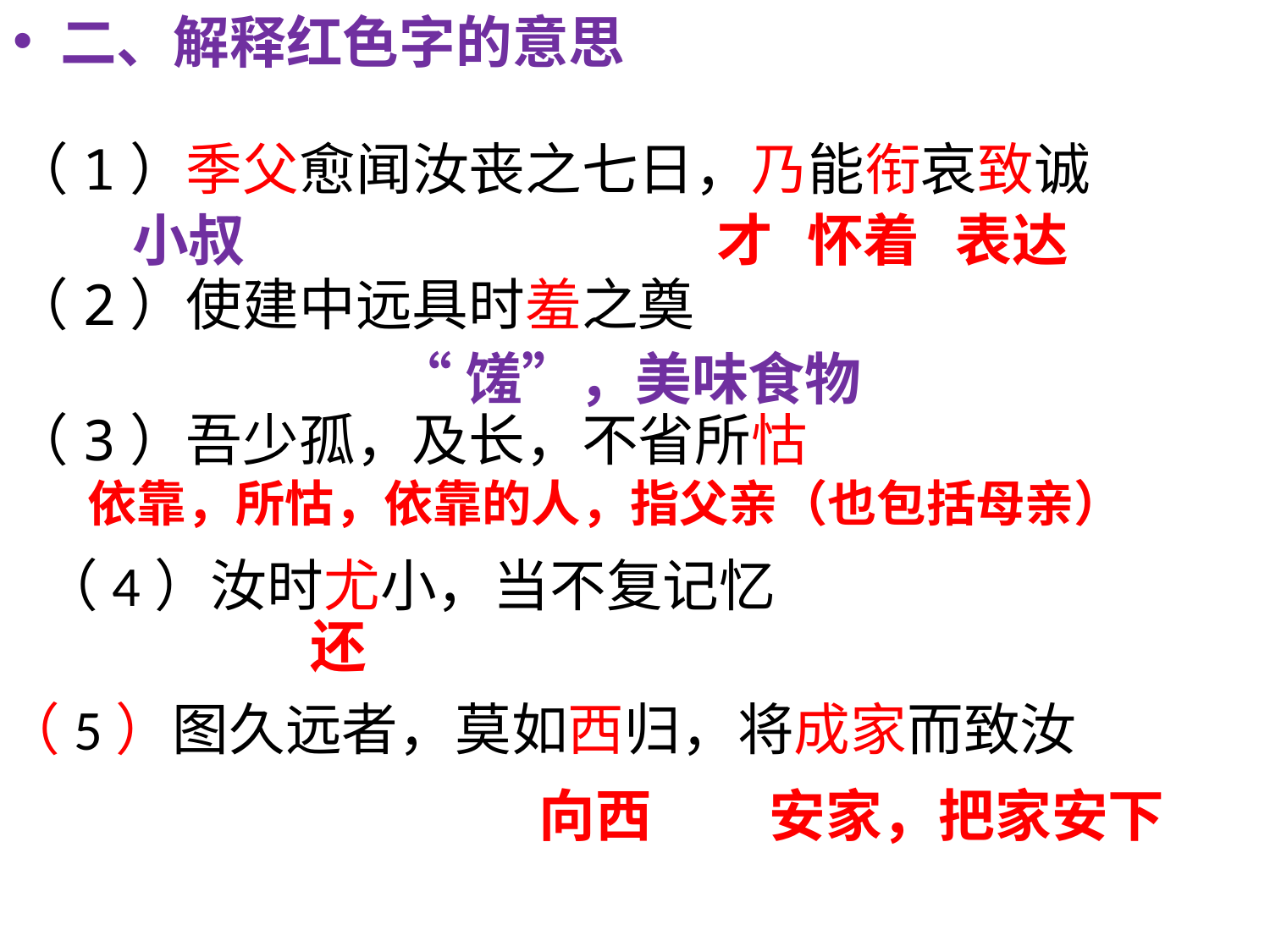

二、解释红色字的意思
#

（1）季父愈闻汝丧之七日，乃能衔哀致诚

（2）使建中远具时羞之奠

（3）吾少孤，及长，不省所怙

小叔
才
怀着
表达
“馐”，美味食物

（5）图久远者，莫如西归，将成家而致汝
依靠，所怙，依靠的人，指父亲（也包括母亲）

（4）汝时尤小，当不复记忆
还
向西
安家，把家安下